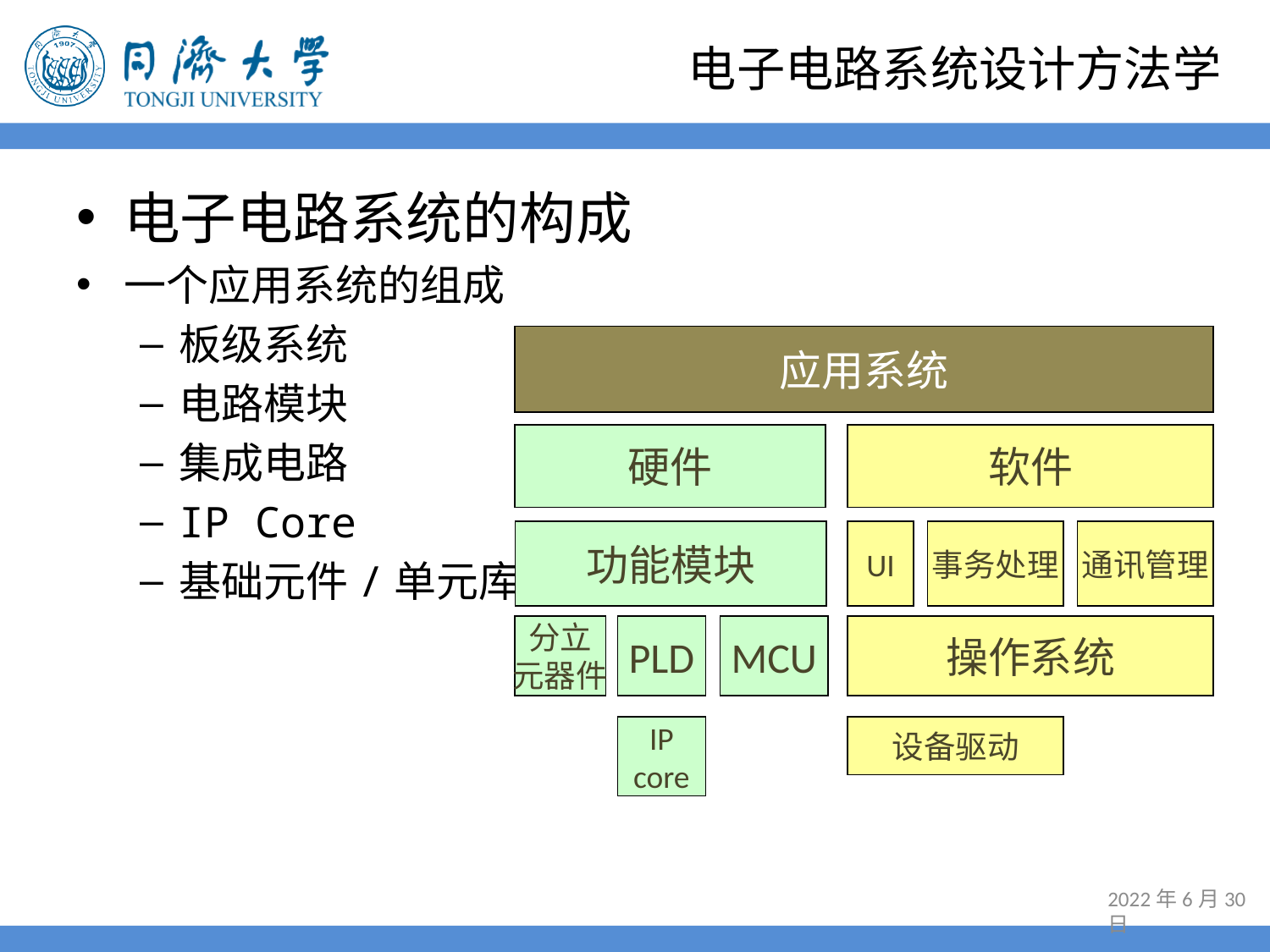

# 电子电路系统设计方法学
电子电路系统的构成
一个应用系统的组成
板级系统
电路模块
集成电路
IP Core
基础元件/单元库
应用系统
硬件
软件
功能模块
UI
事务处理
通讯管理
分立
元器件
PLD
MCU
操作系统
IP
core
设备驱动
2022年6月30日